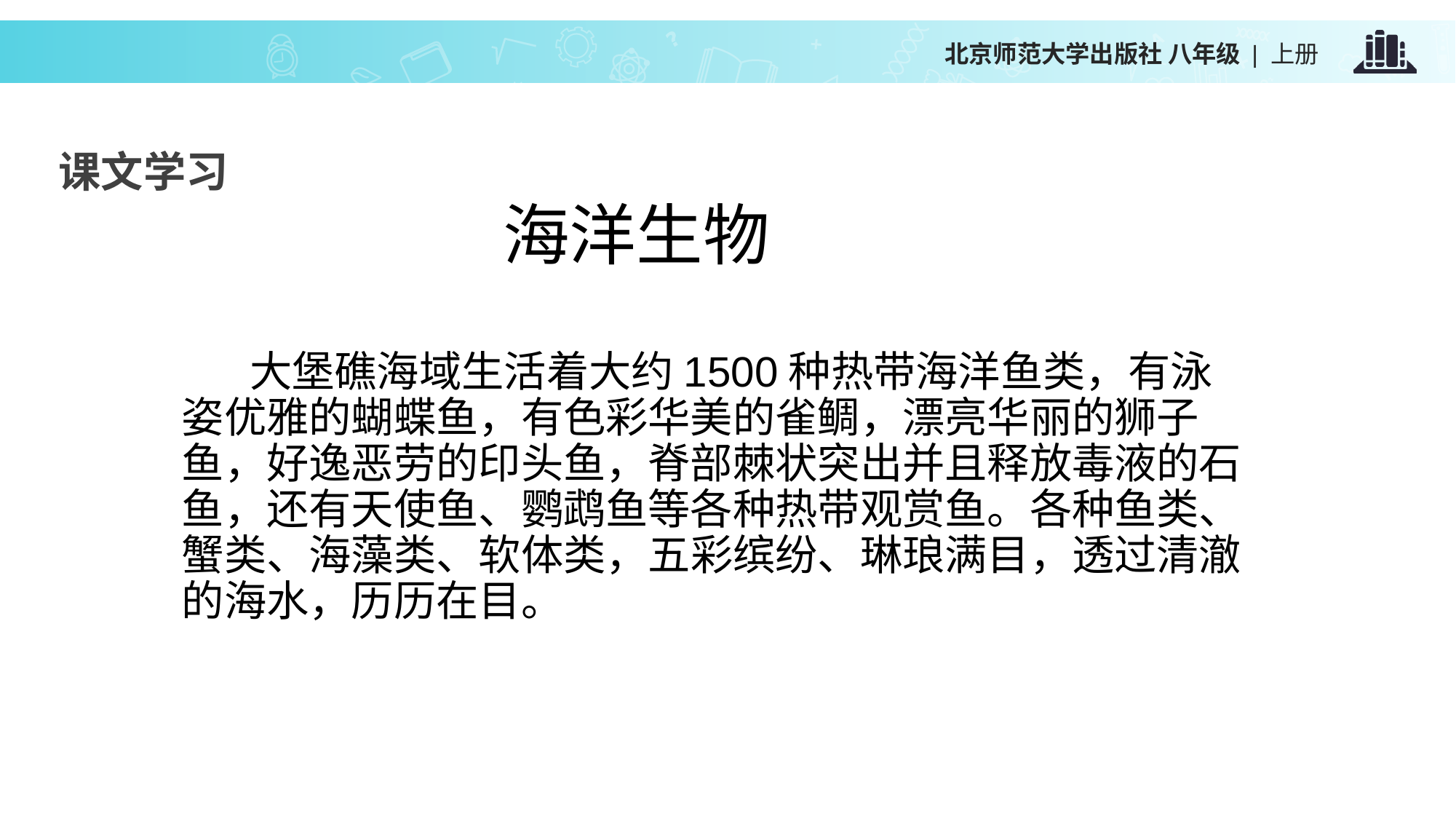

课文学习
# 海洋生物
         大堡礁海域生活着大约1500种热带海洋鱼类，有泳姿优雅的蝴蝶鱼，有色彩华美的雀鲷，漂亮华丽的狮子鱼，好逸恶劳的印头鱼，脊部棘状突出并且释放毒液的石鱼，还有天使鱼、鹦鹉鱼等各种热带观赏鱼。各种鱼类、蟹类、海藻类、软体类，五彩缤纷、琳琅满目，透过清澈的海水，历历在目。